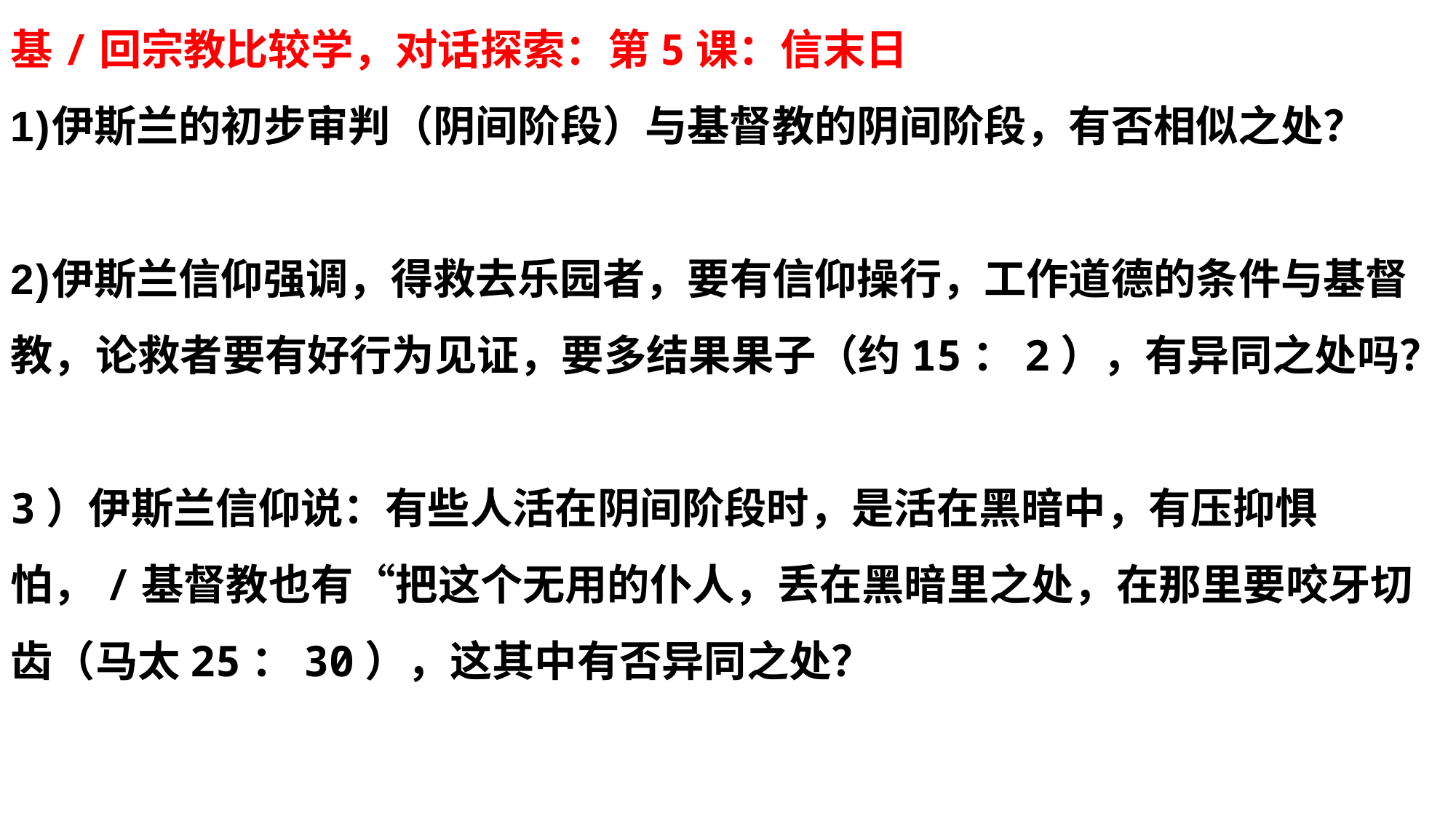

基/回宗教比较学，对话探索：第5课：信末日
伊斯兰的初步审判（阴间阶段）与基督教的阴间阶段，有否相似之处？

伊斯兰信仰强调，得救去乐园者，要有信仰操行，工作道德的条件与基督教，论救者要有好行为见证，要多结果果子（约15：2），有异同之处吗？

3）伊斯兰信仰说：有些人活在阴间阶段时，是活在黑暗中，有压抑惧怕，/基督教也有“把这个无用的仆人，丢在黑暗里之处，在那里要咬牙切齿（马太25：30），这其中有否异同之处？